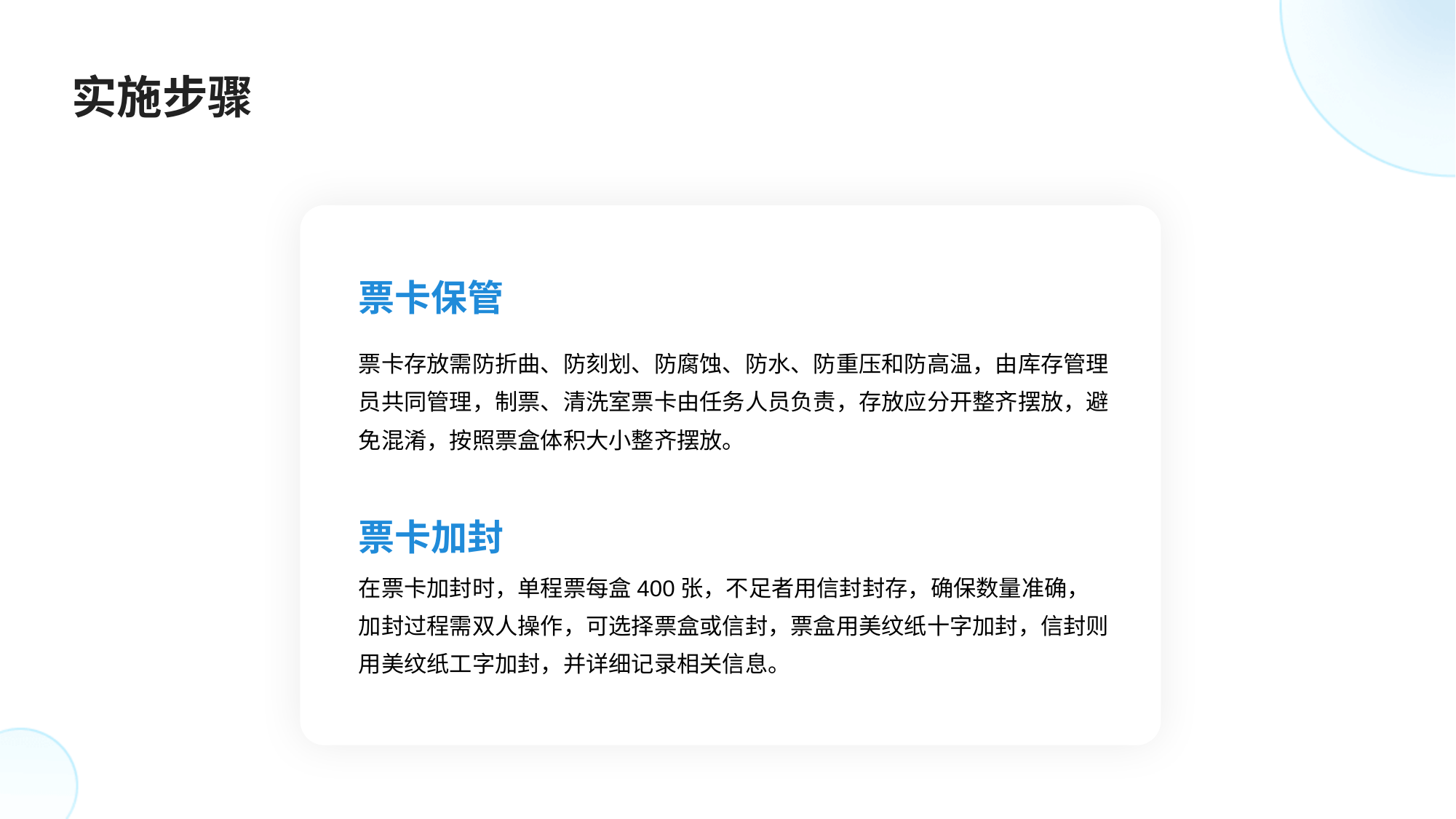

实施步骤

票卡保管
票卡存放需防折曲、防刻划、防腐蚀、防水、防重压和防高温，由库存管理员共同管理，制票、清洗室票卡由任务人员负责，存放应分开整齐摆放，避免混淆，按照票盒体积大小整齐摆放。
票卡加封
在票卡加封时，单程票每盒400张，不足者用信封封存，确保数量准确，加封过程需双人操作，可选择票盒或信封，票盒用美纹纸十字加封，信封则用美纹纸工字加封，并详细记录相关信息。